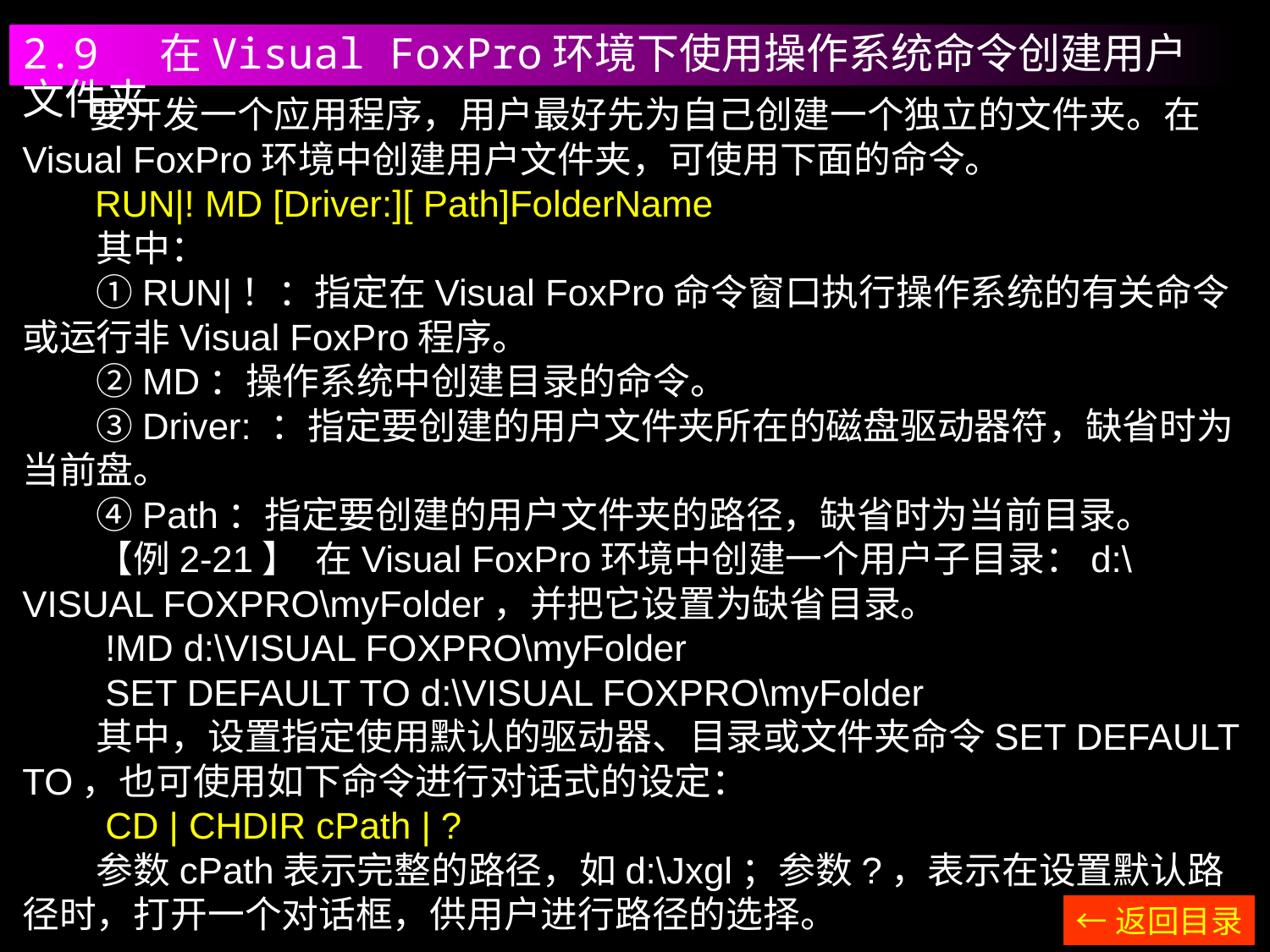

2.9  在Visual FoxPro环境下使用操作系统命令创建用户文件夹
       要开发一个应用程序，用户最好先为自己创建一个独立的文件夹。在Visual FoxPro环境中创建用户文件夹，可使用下面的命令。
       RUN|! MD [Driver:][ Path]FolderName
　　其中：
　　①RUN|！：指定在Visual FoxPro命令窗口执行操作系统的有关命令或运行非Visual FoxPro程序。
　　②MD：操作系统中创建目录的命令。
　　③Driver: ：指定要创建的用户文件夹所在的磁盘驱动器符，缺省时为当前盘。
　　④Path：指定要创建的用户文件夹的路径，缺省时为当前目录。
　　【例2-21】  在Visual FoxPro环境中创建一个用户子目录：d:\VISUAL FOXPRO\myFolder，并把它设置为缺省目录。
　　!MD d:\VISUAL FOXPRO\myFolder
　　SET DEFAULT TO d:\VISUAL FOXPRO\myFolder
　　其中，设置指定使用默认的驱动器、目录或文件夹命令SET DEFAULT TO，也可使用如下命令进行对话式的设定：
　　CD | CHDIR cPath | ?
　　参数cPath表示完整的路径，如d:\Jxgl；参数?，表示在设置默认路径时，打开一个对话框，供用户进行路径的选择。
←返回目录